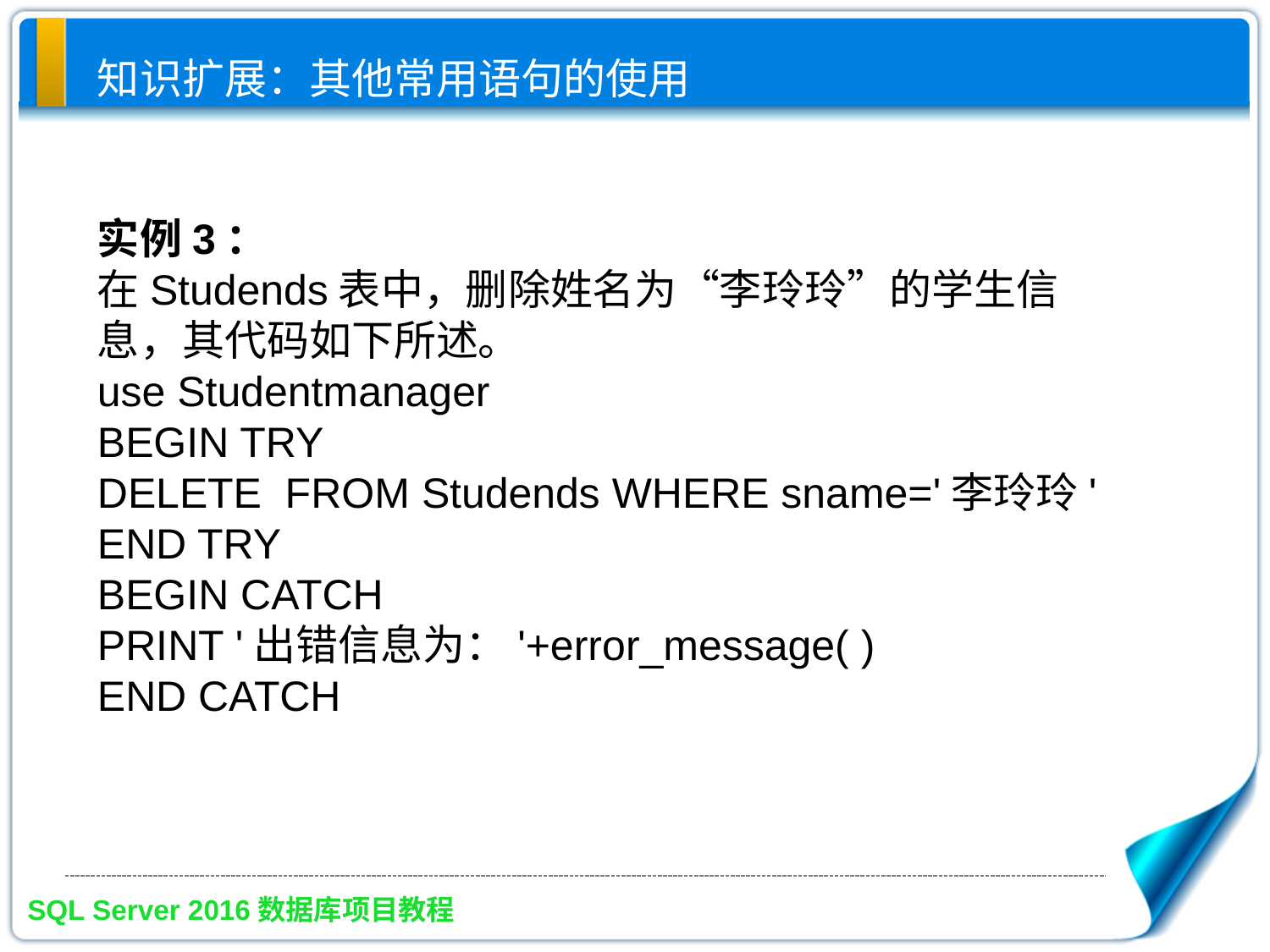

# 知识扩展：其他常用语句的使用
实例3：
在Studends表中，删除姓名为“李玲玲”的学生信息，其代码如下所述。
use Studentmanager
BEGIN TRY
DELETE  FROM Studends WHERE sname='李玲玲'
END TRY
BEGIN CATCH
PRINT '出错信息为：'+error_message( )
END CATCH